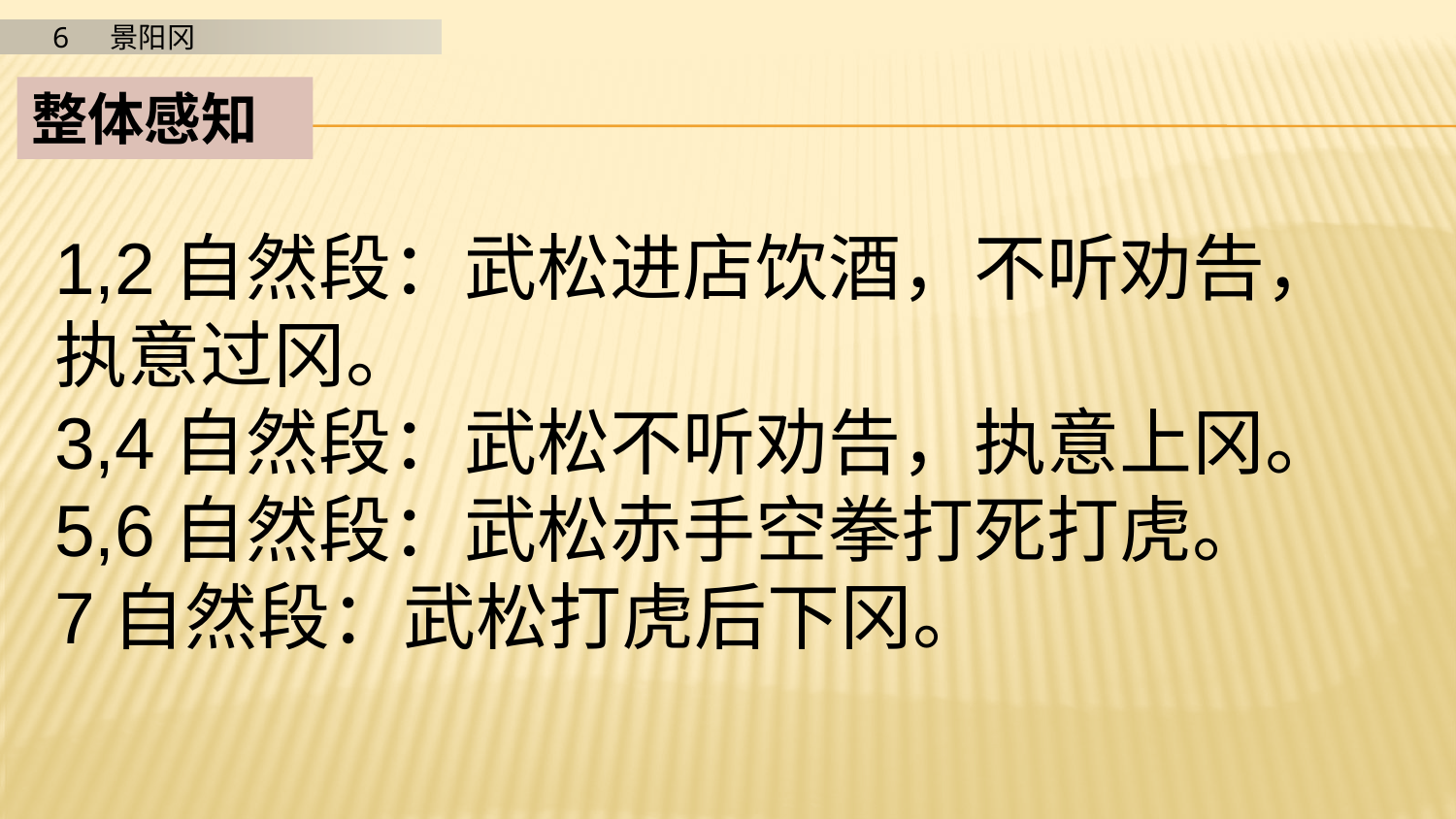

整体感知
1,2自然段：武松进店饮酒，不听劝告，执意过冈。
3,4自然段：武松不听劝告，执意上冈。
5,6自然段：武松赤手空拳打死打虎。
7自然段：武松打虎后下冈。